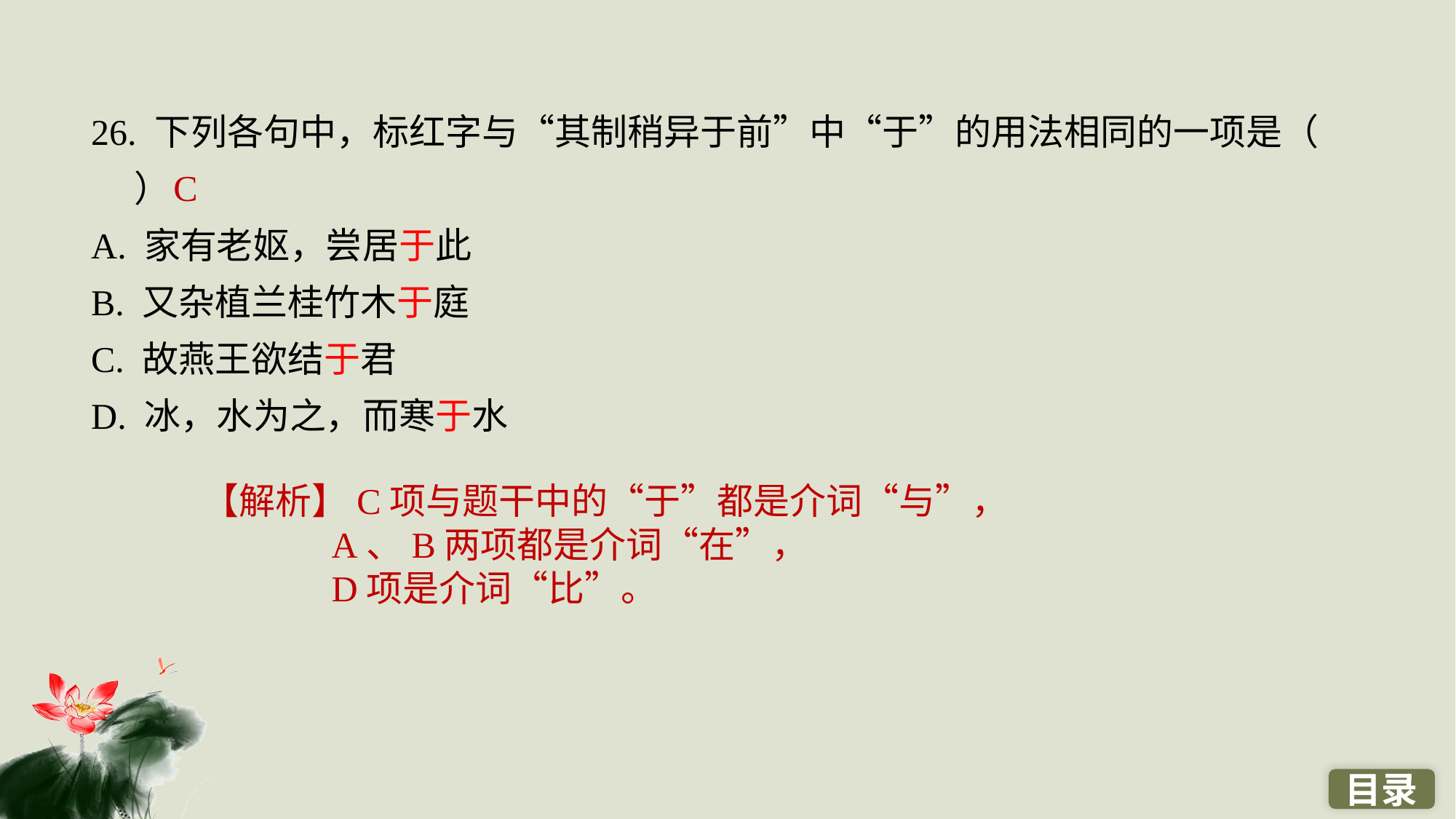

26. 下列各句中，标红字与“其制稍异于前”中“于”的用法相同的一项是（      ）
A. 家有老妪，尝居于此
B. 又杂植兰桂竹木于庭
C. 故燕王欲结于君
D. 冰，水为之，而寒于水
C
【解析】C项与题干中的“于”都是介词“与”，
A、B两项都是介词“在”，
D项是介词“比”。